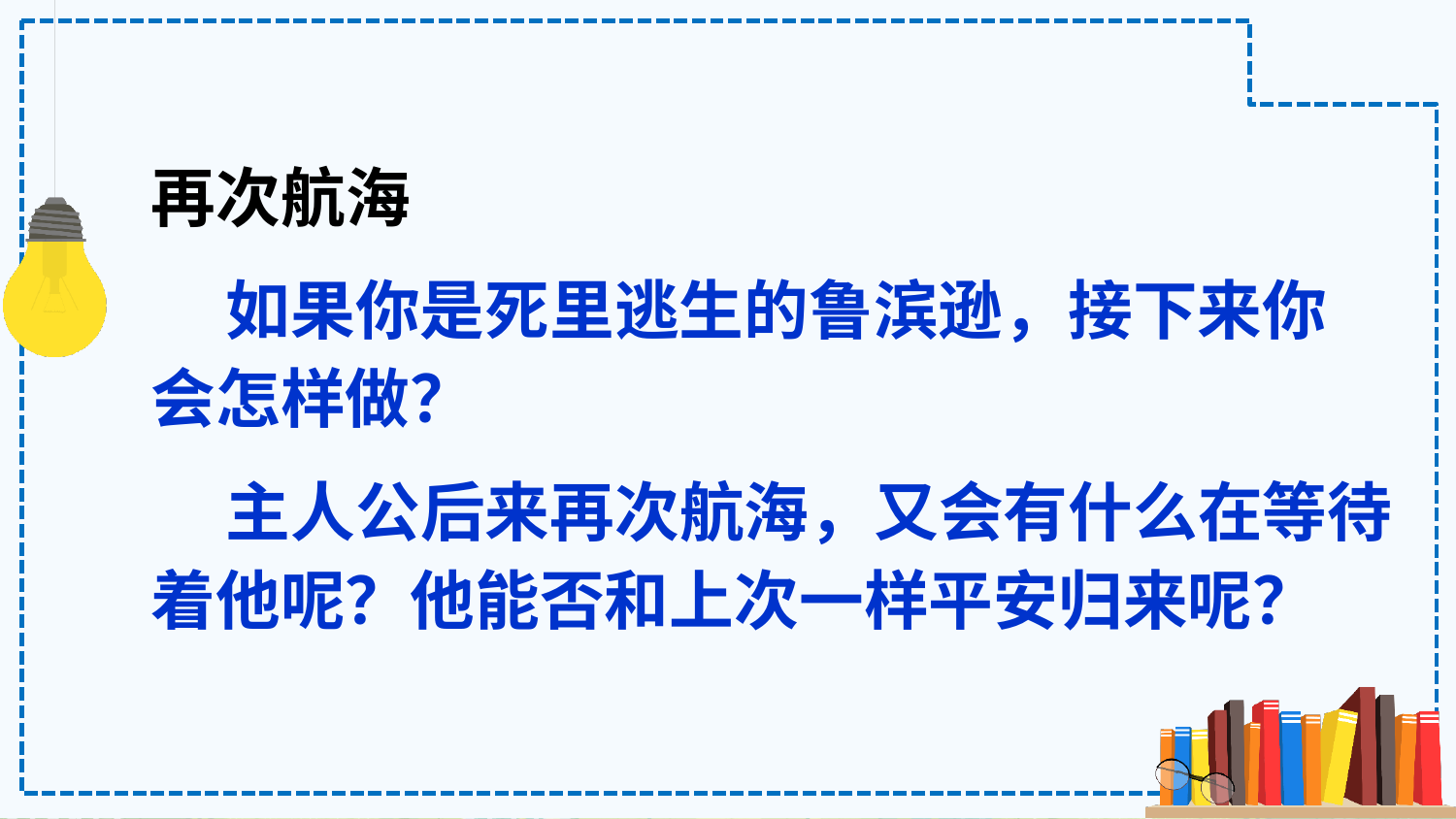

再次航海
    如果你是死里逃生的鲁滨逊，接下来你会怎样做？
    主人公后来再次航海，又会有什么在等待着他呢？他能否和上次一样平安归来呢？